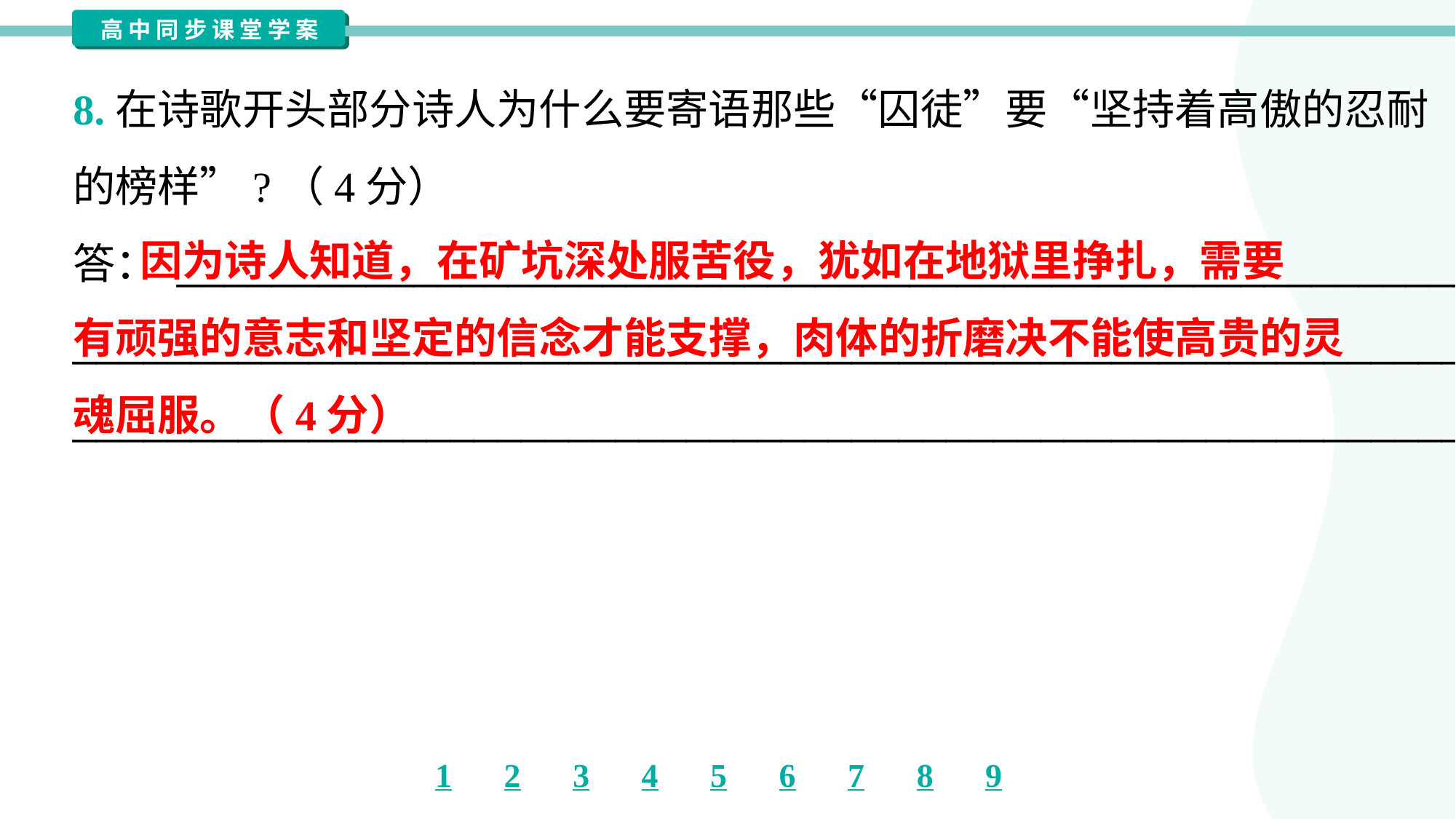

8.在诗歌开头部分诗人为什么要寄语那些“囚徒”要“坚持着高傲的忍耐
的榜样”?（4分）
答： ________________________________________________________
_____________________________________________________________
_____________________________________________________________
      因为诗人知道，在矿坑深处服苦役，犹如在地狱里挣扎，需要
有顽强的意志和坚定的信念才能支撑，肉体的折磨决不能使高贵的灵
魂屈服。（4分）